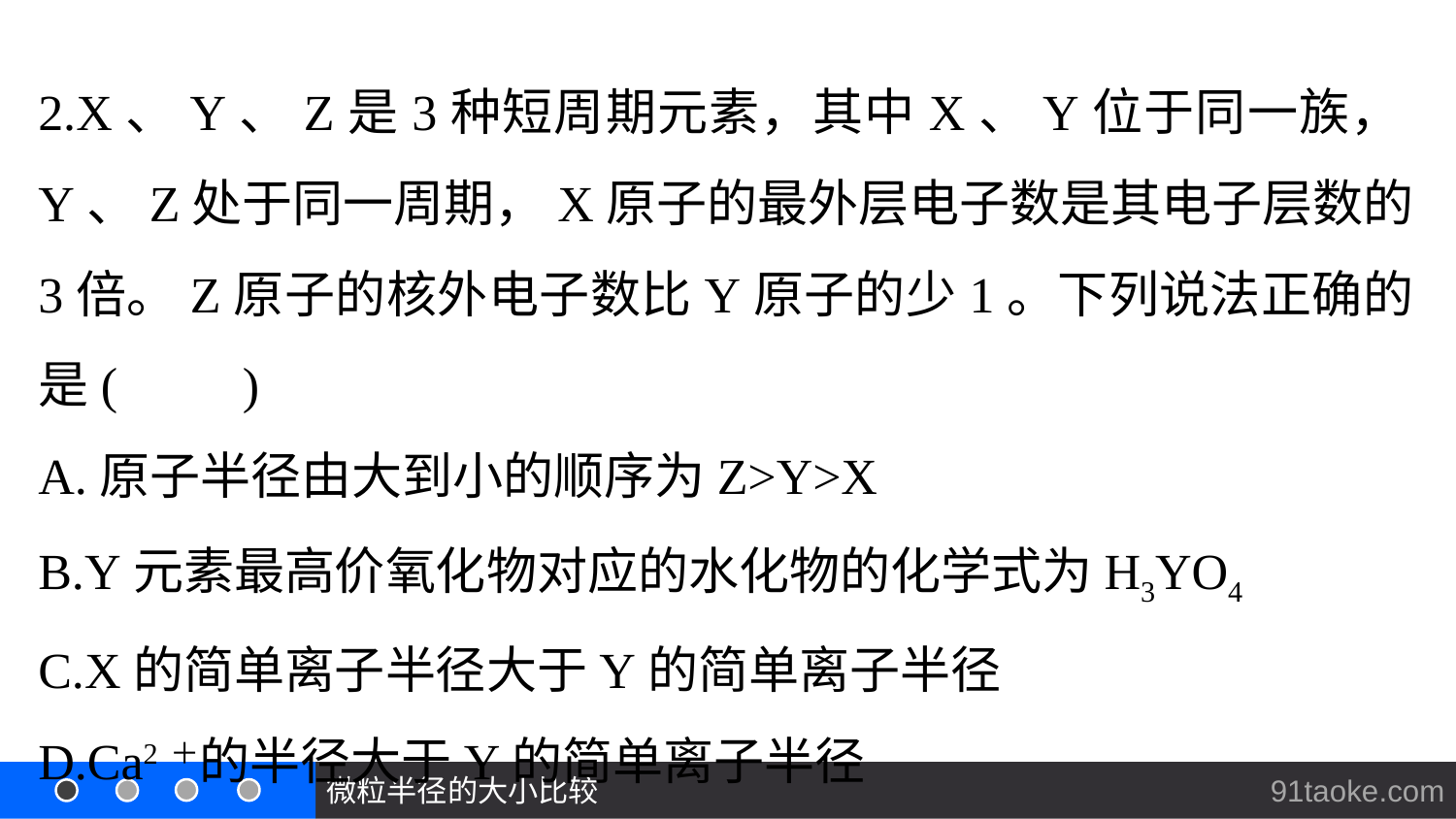

2.X、Y、Z是3种短周期元素，其中X、Y位于同一族，Y、Z处于同一周期，X原子的最外层电子数是其电子层数的3倍。Z原子的核外电子数比Y原子的少1。下列说法正确的是(　　)
A.原子半径由大到小的顺序为Z>Y>X
B.Y元素最高价氧化物对应的水化物的化学式为H3YO4
C.X的简单离子半径大于Y的简单离子半径
D.Ca2＋的半径大于Y的简单离子半径